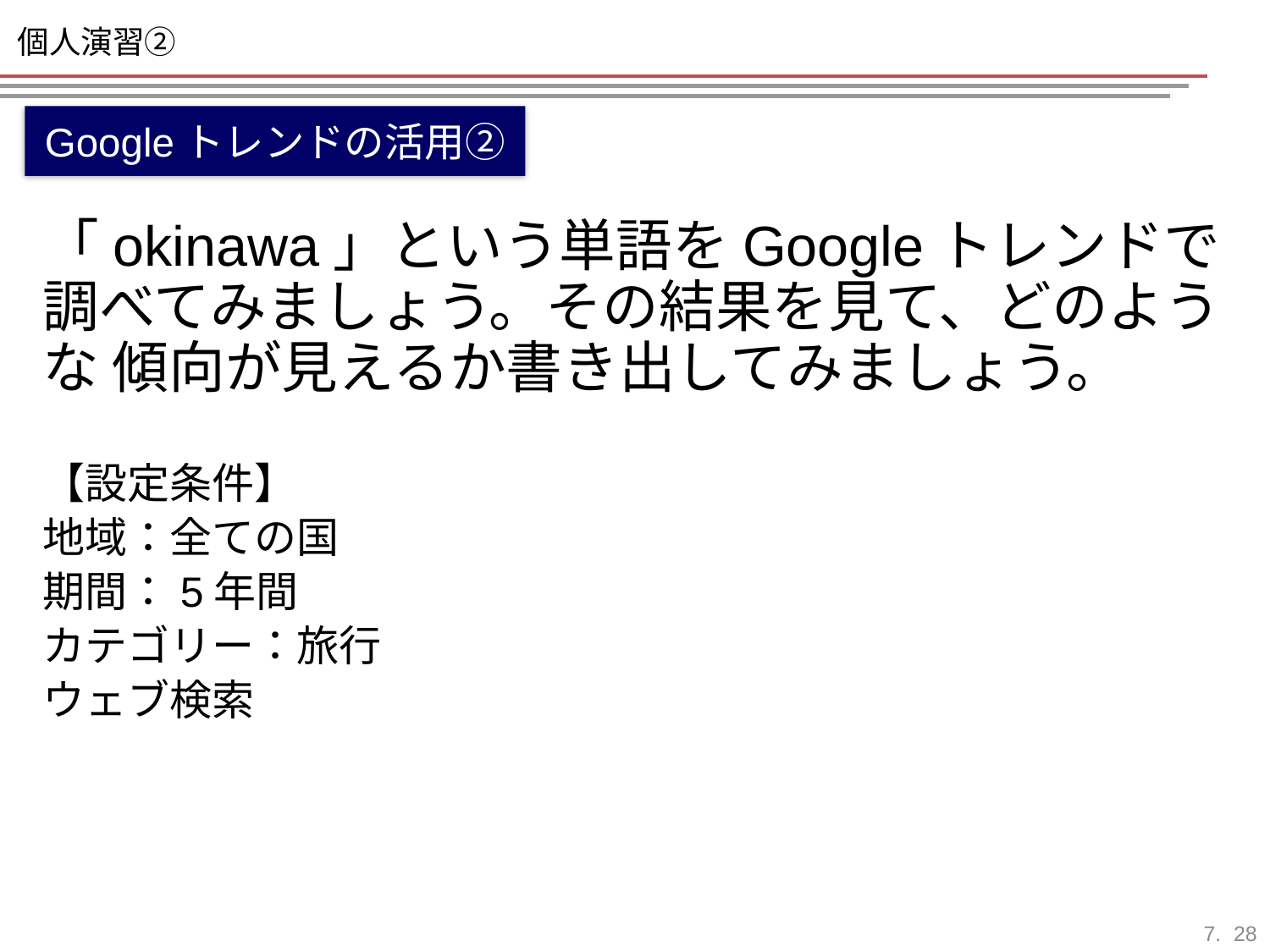

# 個人演習②
Googleトレンドの活用②
「okinawa」という単語をGoogleトレンドで調べてみましょう。その結果を見て、どのような 傾向が見えるか書き出してみましょう。

【設定条件】
地域：全ての国
期間：5年間
カテゴリー：旅行
ウェブ検索
28